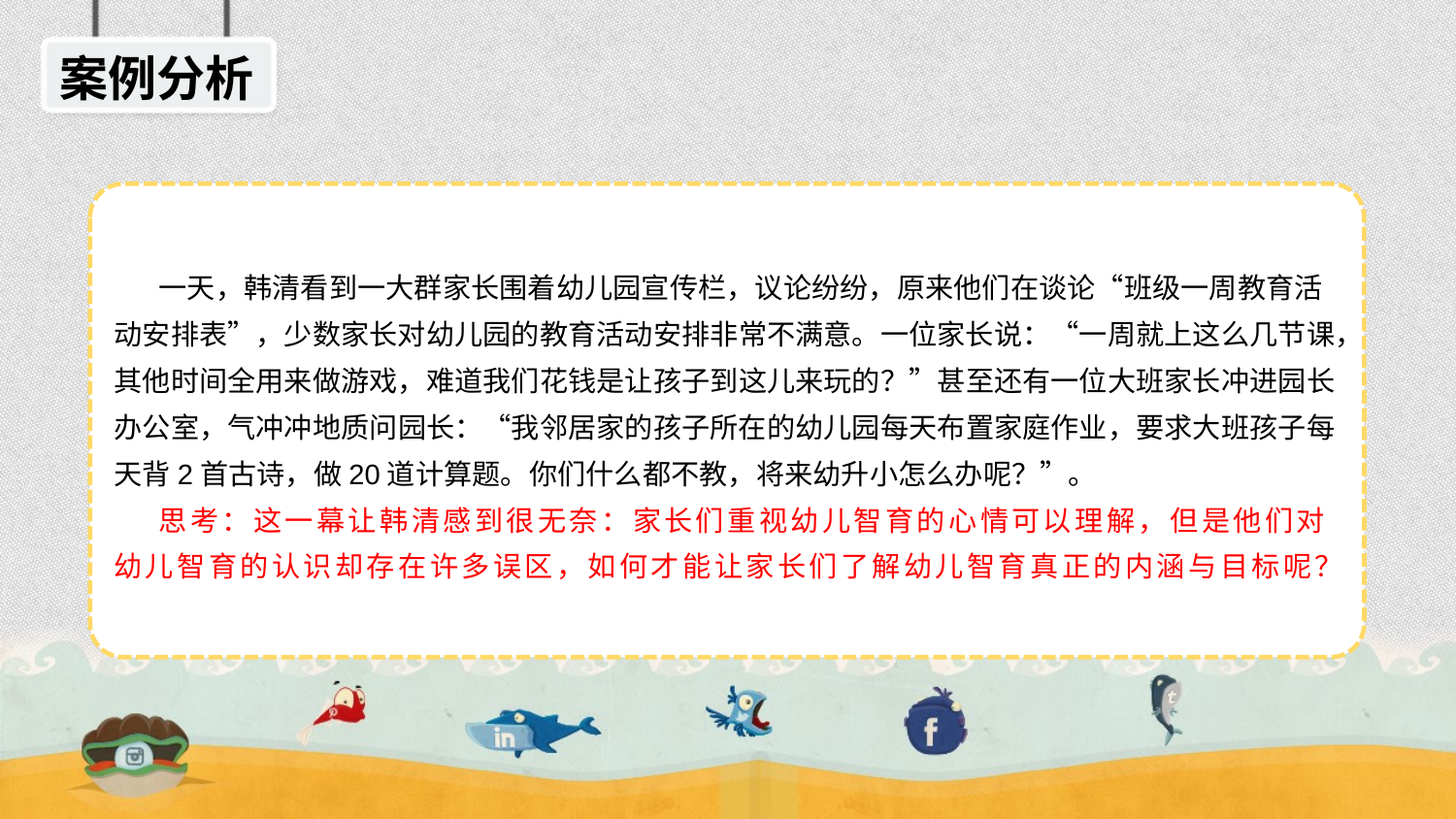

案例分析
    一天，韩清看到一大群家长围着幼儿园宣传栏，议论纷纷，原来他们在谈论“班级一周教育活动安排表”，少数家长对幼儿园的教育活动安排非常不满意。一位家长说：“一周就上这么几节课，其他时间全用来做游戏，难道我们花钱是让孩子到这儿来玩的？”甚至还有一位大班家长冲进园长办公室，气冲冲地质问园长：“我邻居家的孩子所在的幼儿园每天布置家庭作业，要求大班孩子每天背2首古诗，做20道计算题。你们什么都不教，将来幼升小怎么办呢？”。
    思考：这一幕让韩清感到很无奈：家长们重视幼儿智育的心情可以理解，但是他们对幼儿智育的认识却存在许多误区，如何才能让家长们了解幼儿智育真正的内涵与目标呢？